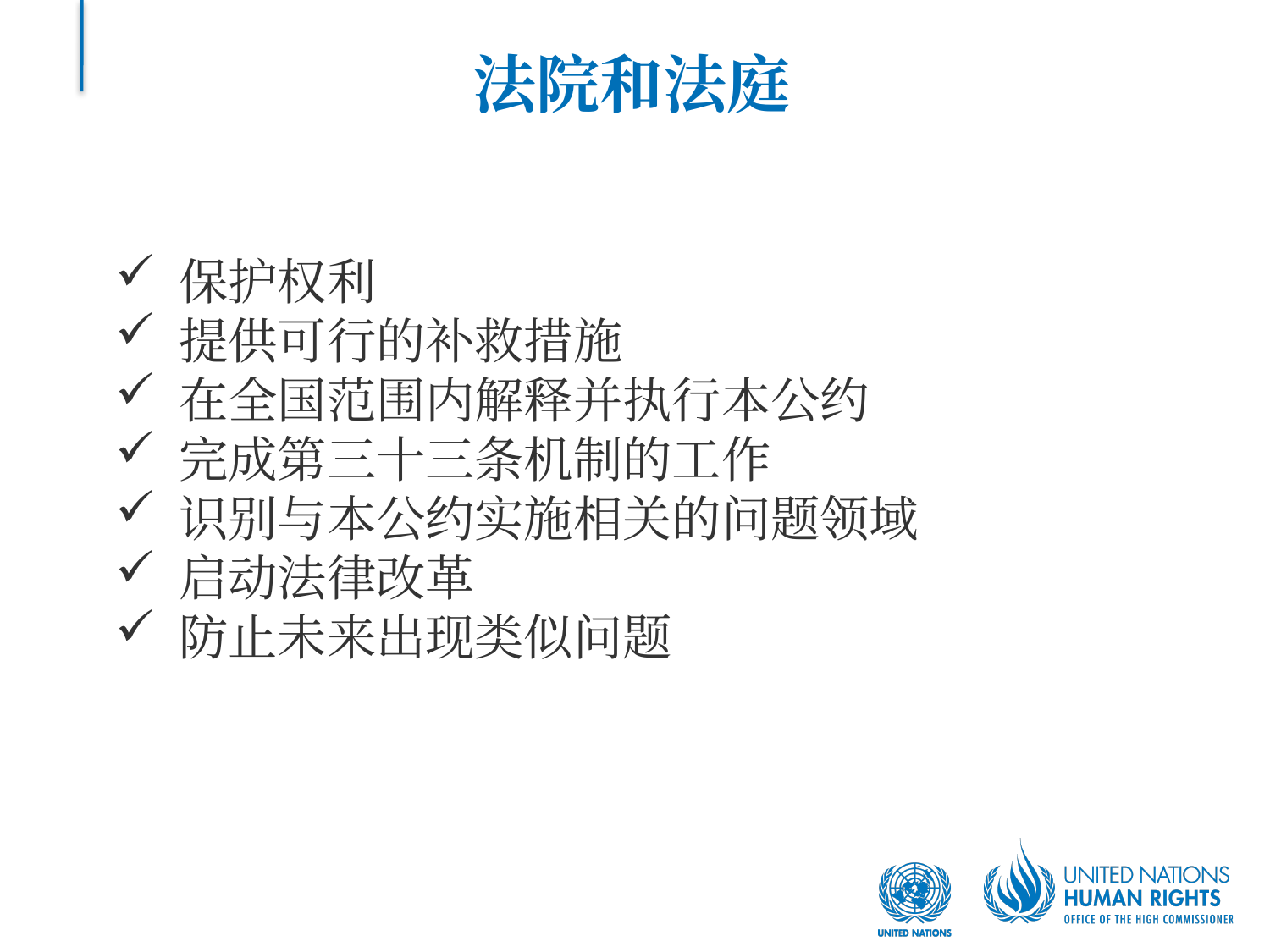

# 法院和法庭

保护权利
提供可行的补救措施
在全国范围内解释并执行本公约
完成第三十三条机制的工作
识别与本公约实施相关的问题领域
启动法律改革
防止未来出现类似问题